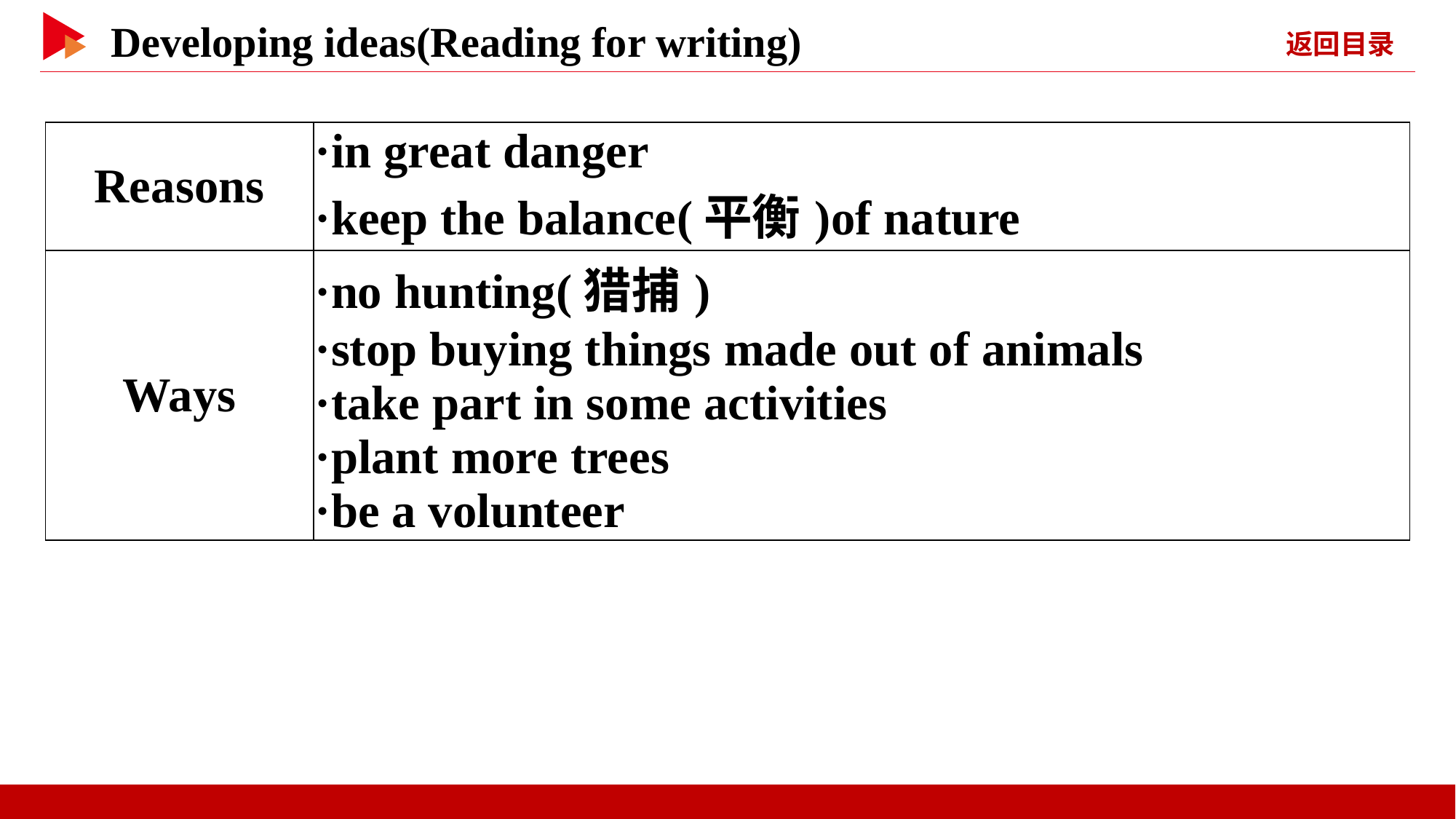

| Reasons | ·in great danger ·keep the balance(平衡)of nature |
| --- | --- |
| Ways | ·no hunting(猎捕) ·stop buying things made out of animals ·take part in some activities ·plant more trees ·be a volunteer |